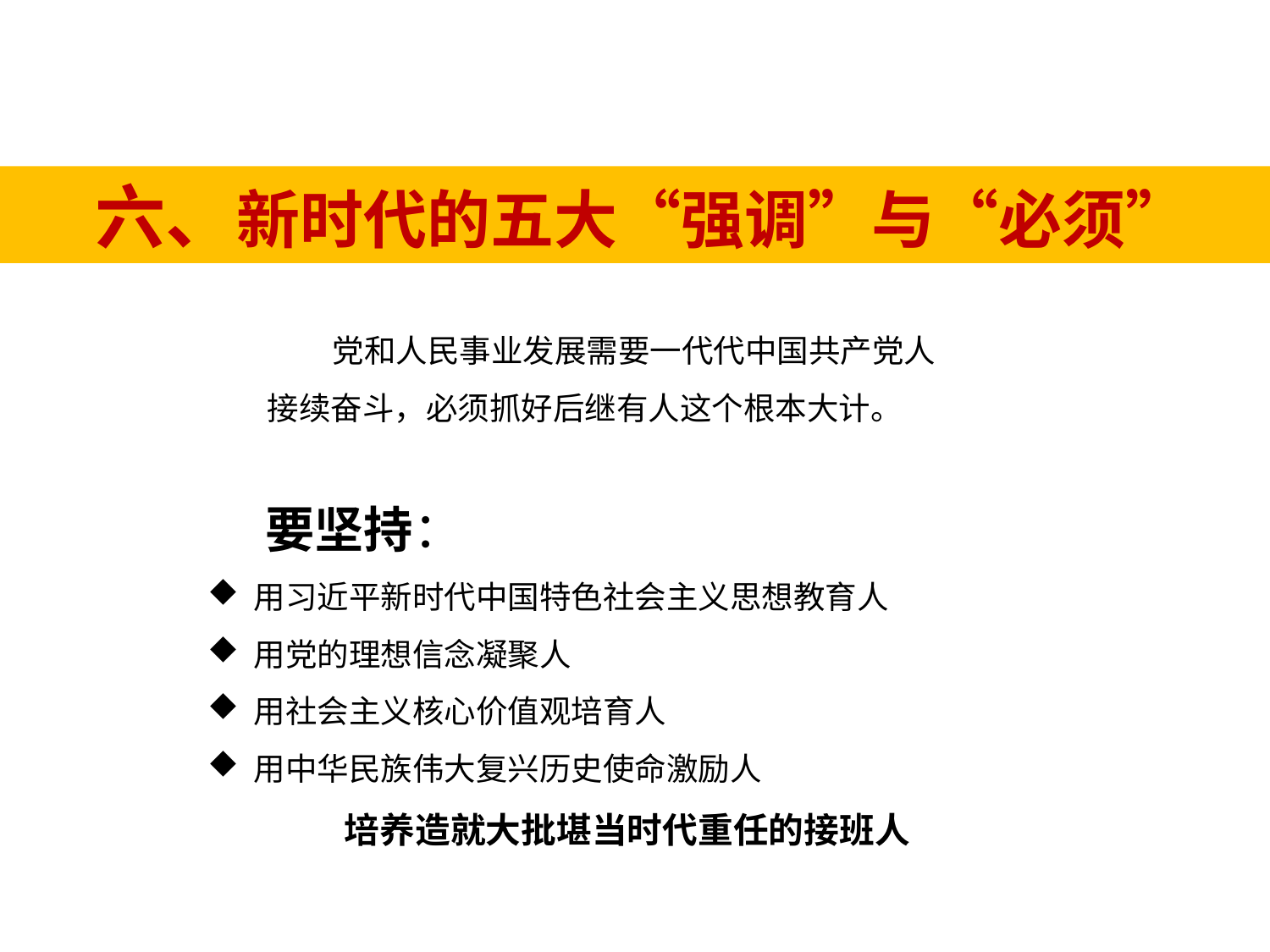

六、新时代的五大“强调”与“必须”
        党和人民事业发展需要一代代中国共产党人接续奋斗，必须抓好后继有人这个根本大计。

       要坚持：
 用习近平新时代中国特色社会主义思想教育人
 用党的理想信念凝聚人
 用社会主义核心价值观培育人
 用中华民族伟大复兴历史使命激励人
                培养造就大批堪当时代重任的接班人